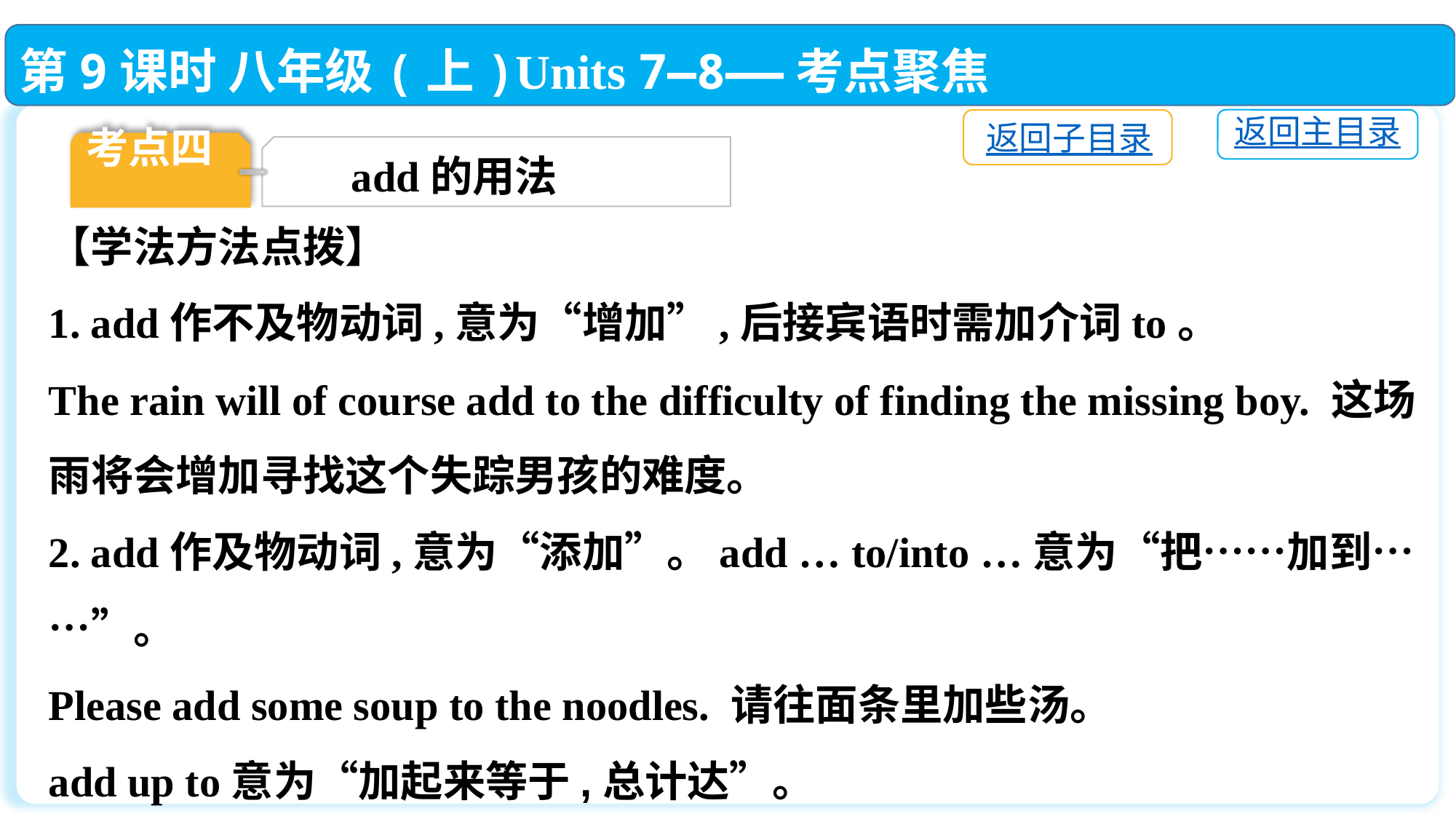

第9课时 八年级(上)Units 7—8——考点聚焦

返回主目录

返回子目录
考点四
 add的用法

【学法方法点拨】
1. add作不及物动词,意为“增加”,后接宾语时需加介词to。
The rain will of course add to the difficulty of finding the missing boy. 这场雨将会增加寻找这个失踪男孩的难度。
2. add作及物动词,意为“添加”。add … to/into …意为“把……加到……”。
Please add some soup to the noodles. 请往面条里加些汤。
add up to意为“加起来等于,总计达”。
All the vegetables add up to 35 yuan. 所有的蔬菜加起来是35元。